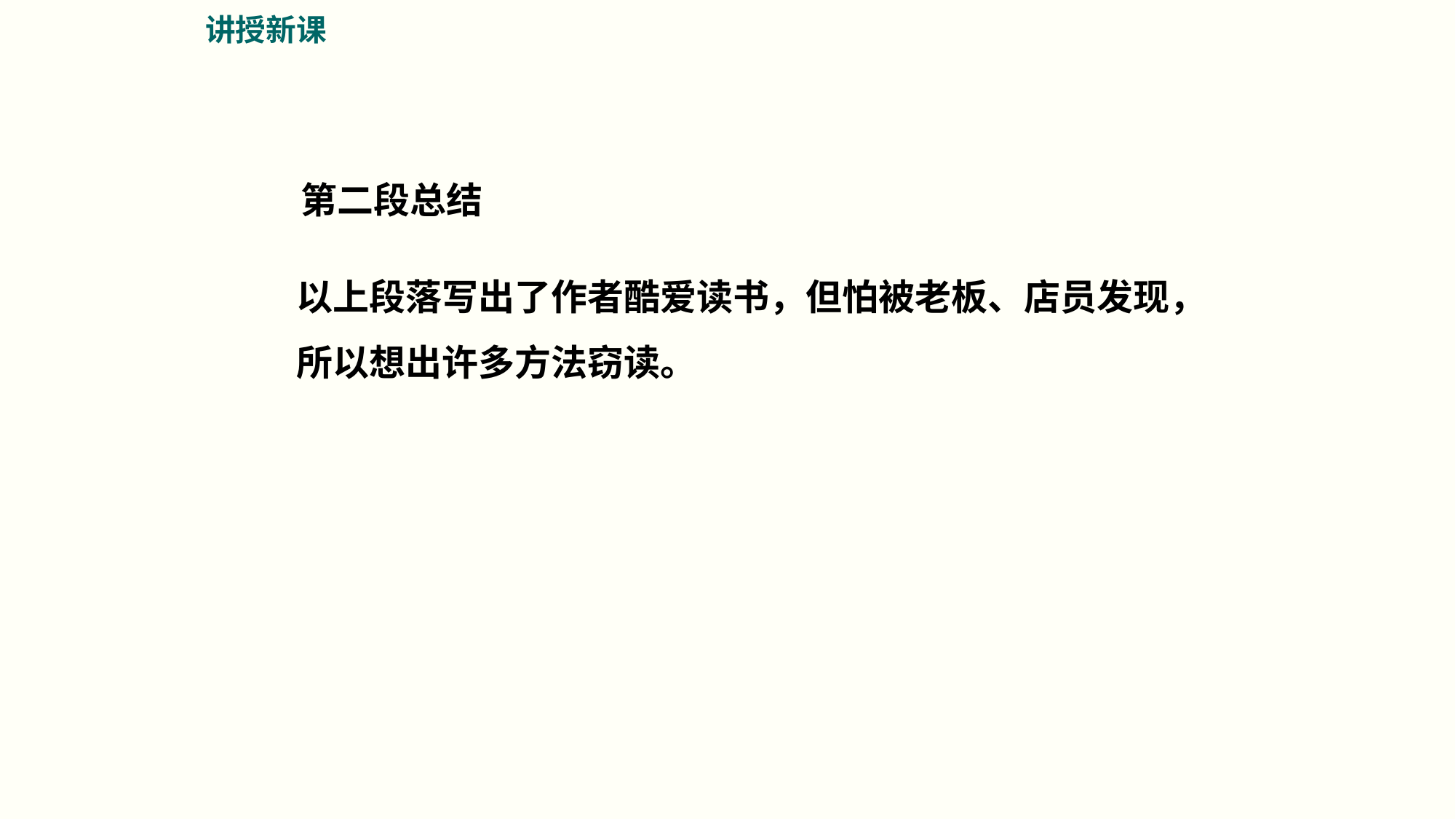

讲授新课
第二段总结
以上段落写出了作者酷爱读书，但怕被老板、店员发现，所以想出许多方法窃读。